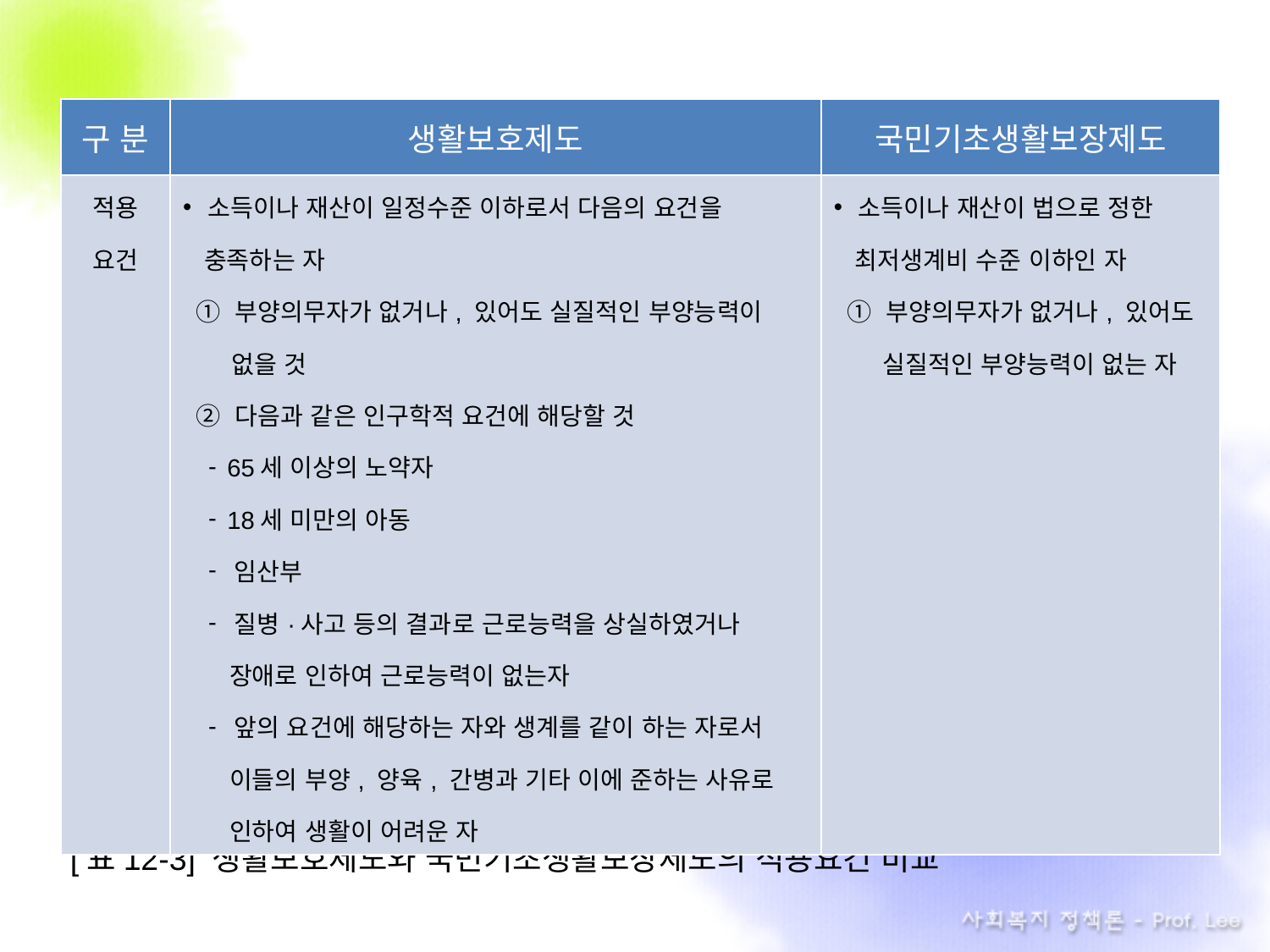

| 구 분 | 생활보호제도 | 국민기초생활보장제도 |
| --- | --- | --- |
| 적용 요건 | 소득이나 재산이 일정수준 이하로서 다음의 요건을 충족하는 자 ① 부양의무자가 없거나, 있어도 실질적인 부양능력이 없을 것 ② 다음과 같은 인구학적 요건에 해당할 것 65세 이상의 노약자 18세 미만의 아동 임산부 질병·사고 등의 결과로 근로능력을 상실하였거나 장애로 인하여 근로능력이 없는자 앞의 요건에 해당하는 자와 생계를 같이 하는 자로서 이들의 부양, 양육, 간병과 기타 이에 준하는 사유로 인하여 생활이 어려운 자 | 소득이나 재산이 법으로 정한 최저생계비 수준 이하인 자 ① 부양의무자가 없거나, 있어도 실질적인 부양능력이 없는 자 |
[표12-3] 생활보호제도와 국민기초생활보장제도의 적용요건 비교